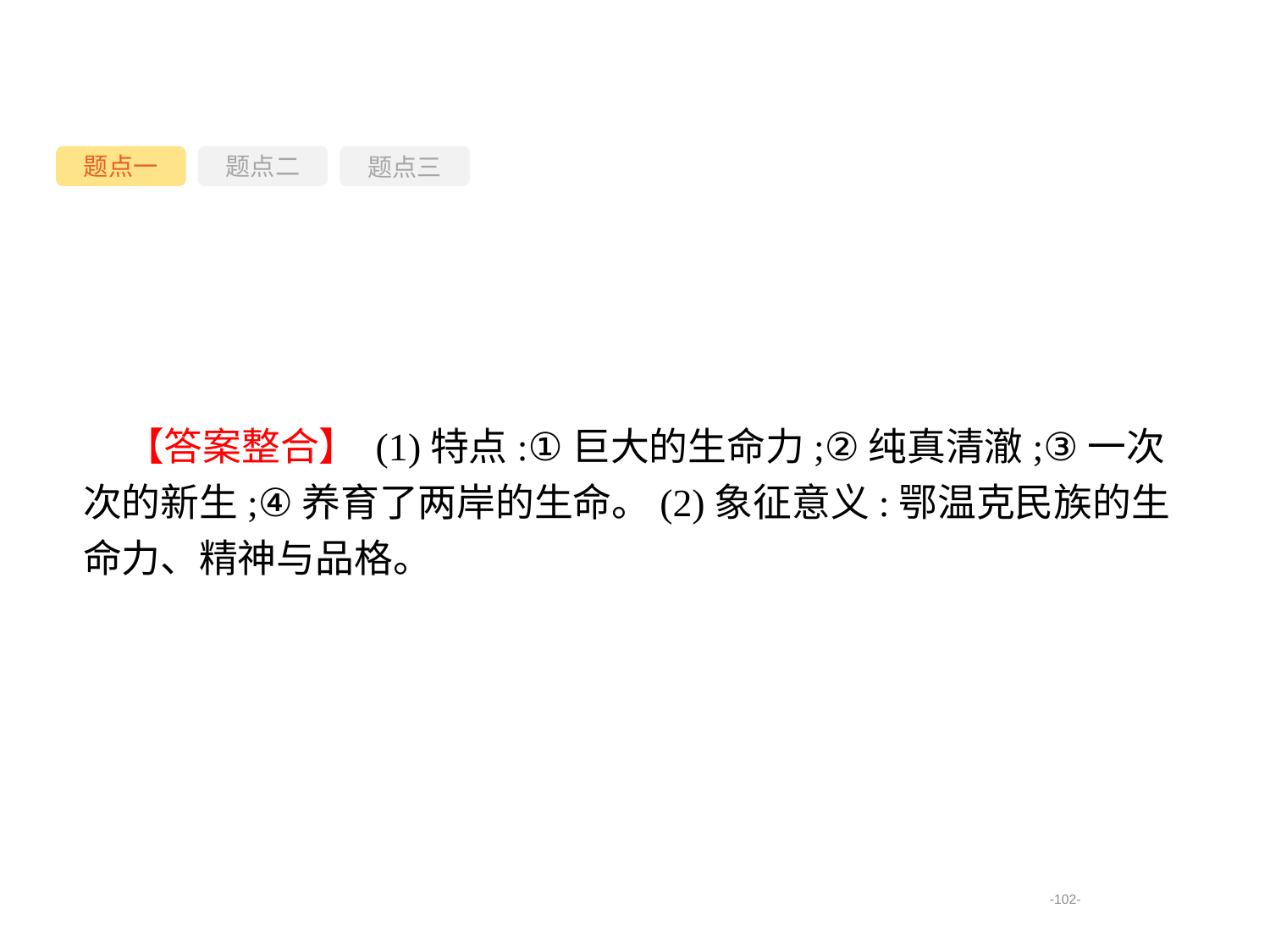

题点一
题点三
题点二
【答案整合】 (1)特点:①巨大的生命力;②纯真清澈;③一次次的新生;④养育了两岸的生命。(2)象征意义:鄂温克民族的生命力、精神与品格。
-102-